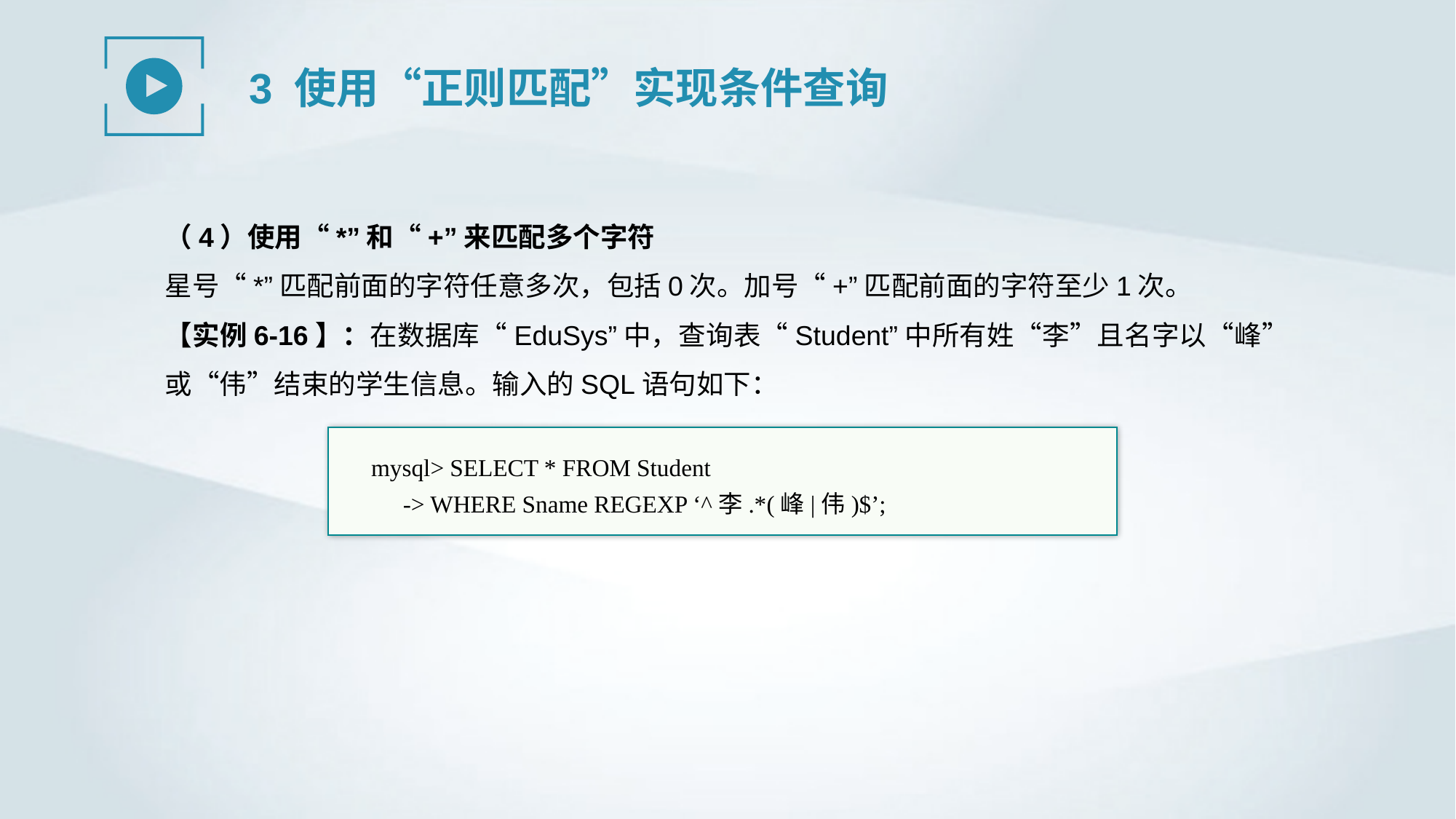

3 使用“正则匹配”实现条件查询
（4）使用“*”和“+”来匹配多个字符
星号“*”匹配前面的字符任意多次，包括0次。加号“+”匹配前面的字符至少1次。
【实例6-16】：在数据库“EduSys”中，查询表“Student”中所有姓“李”且名字以“峰”或“伟”结束的学生信息。输入的SQL语句如下：
mysql> SELECT * FROM Student
-> WHERE Sname REGEXP ‘^李.*(峰|伟)$’;